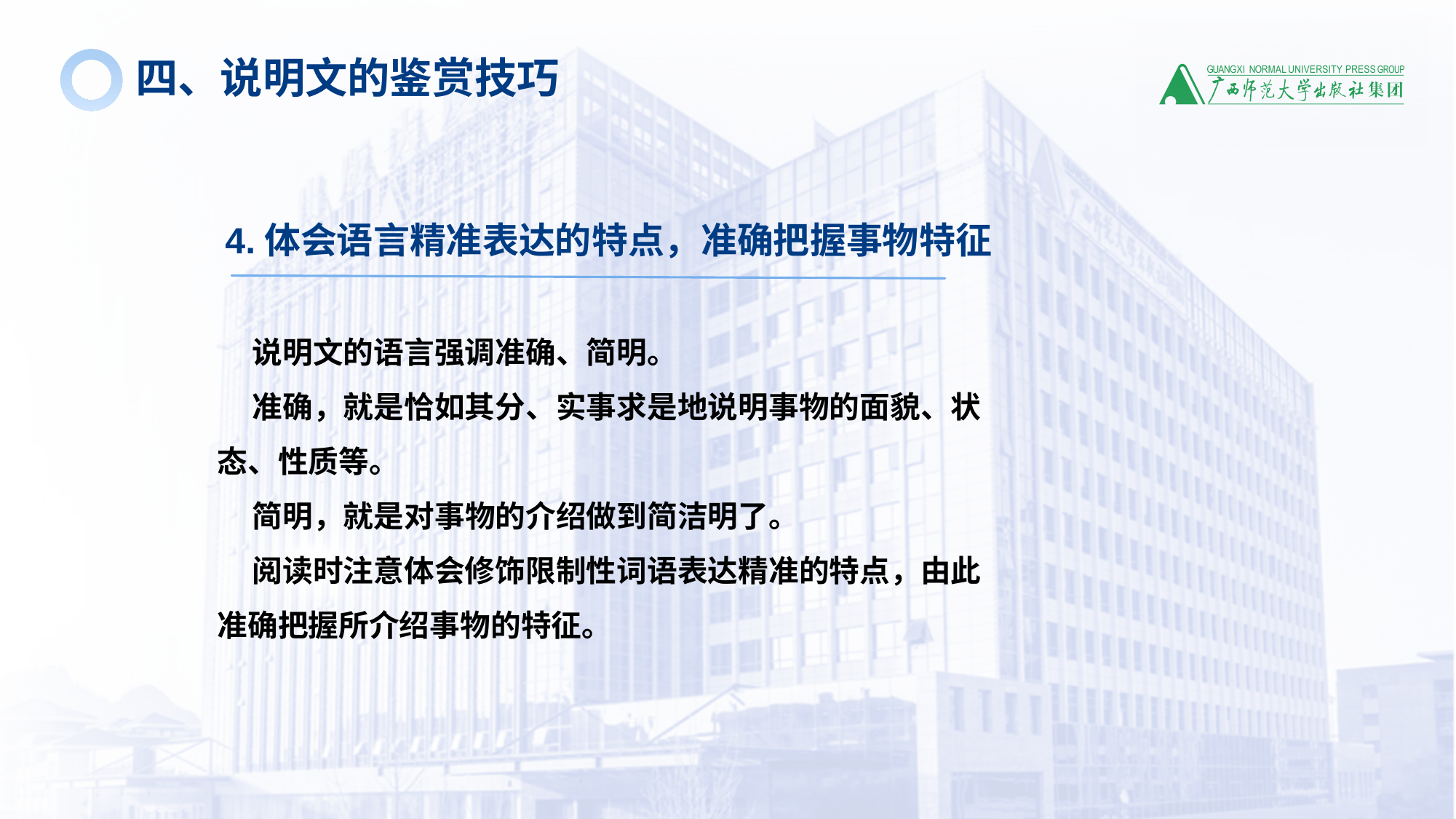

四、说明文的鉴赏技巧

4.体会语言精准表达的特点，准确把握事物特征
    说明文的语言强调准确、简明。
    准确，就是恰如其分、实事求是地说明事物的面貌、状态、性质等。
    简明，就是对事物的介绍做到简洁明了。
    阅读时注意体会修饰限制性词语表达精准的特点，由此准确把握所介绍事物的特征。